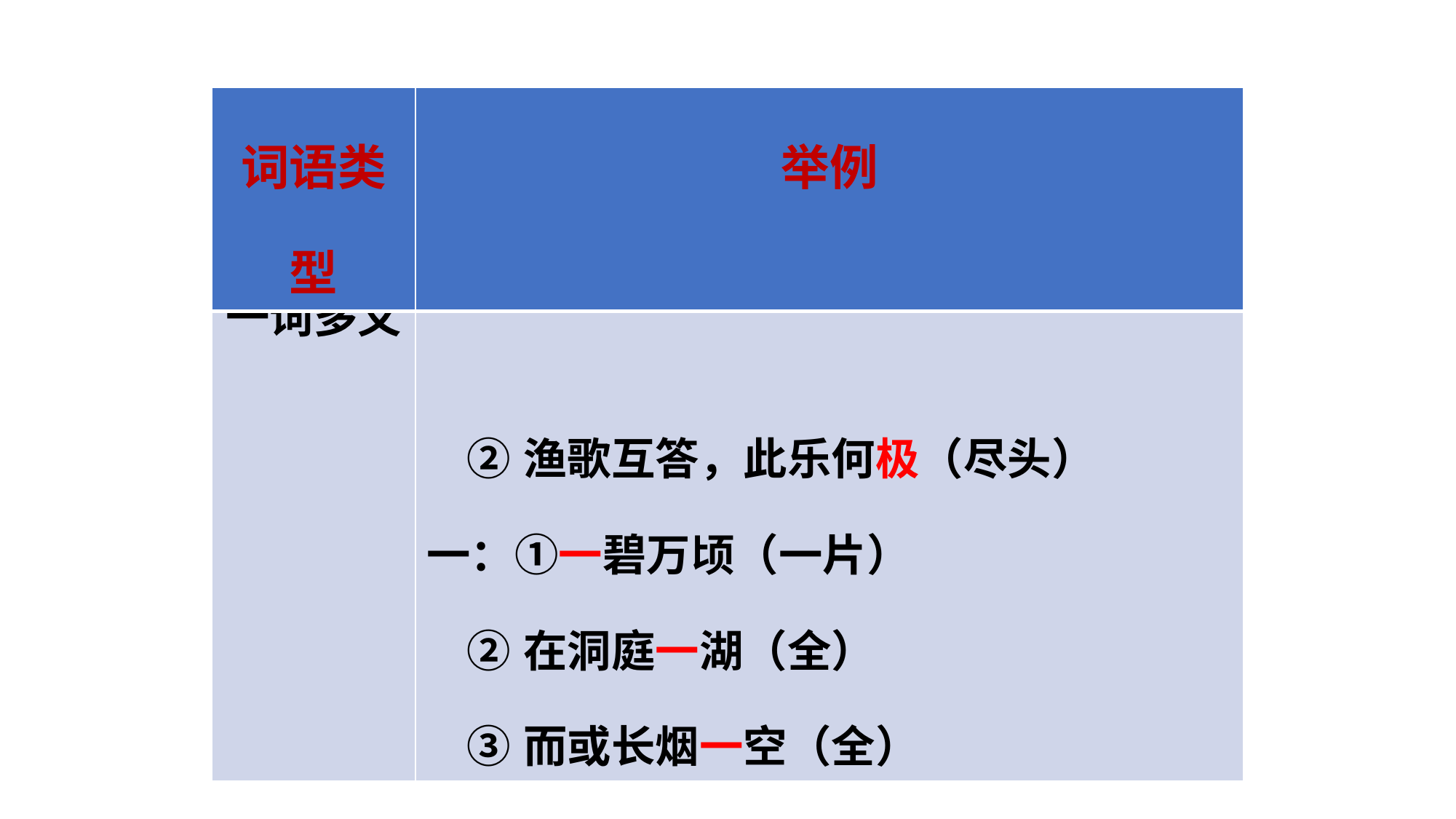

| 词语类型 | 举例 |
| --- | --- |
| 词语类型 | 举例 |
| --- | --- |
| 一词多义 | 极：①南极潇湘（至、到达）　　　　　　　 ②渔歌互答，此乐何极（尽头） 一：①一碧万顷（一片）　　 ②在洞庭一湖（全） ③而或长烟一空（全） |